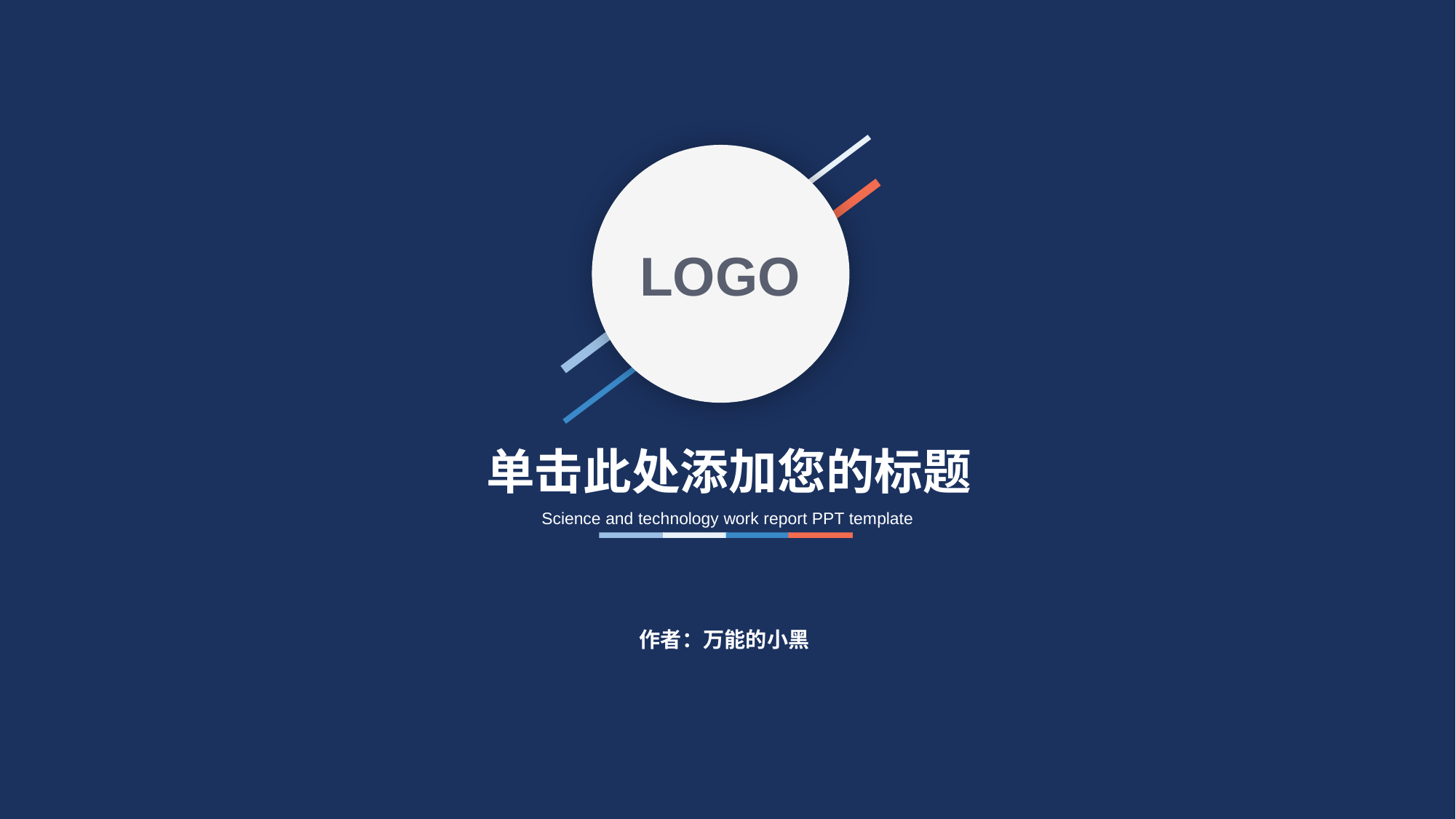

LOGO

单击此处添加您的标题
Science and technology work report PPT template

作者：万能的小黑